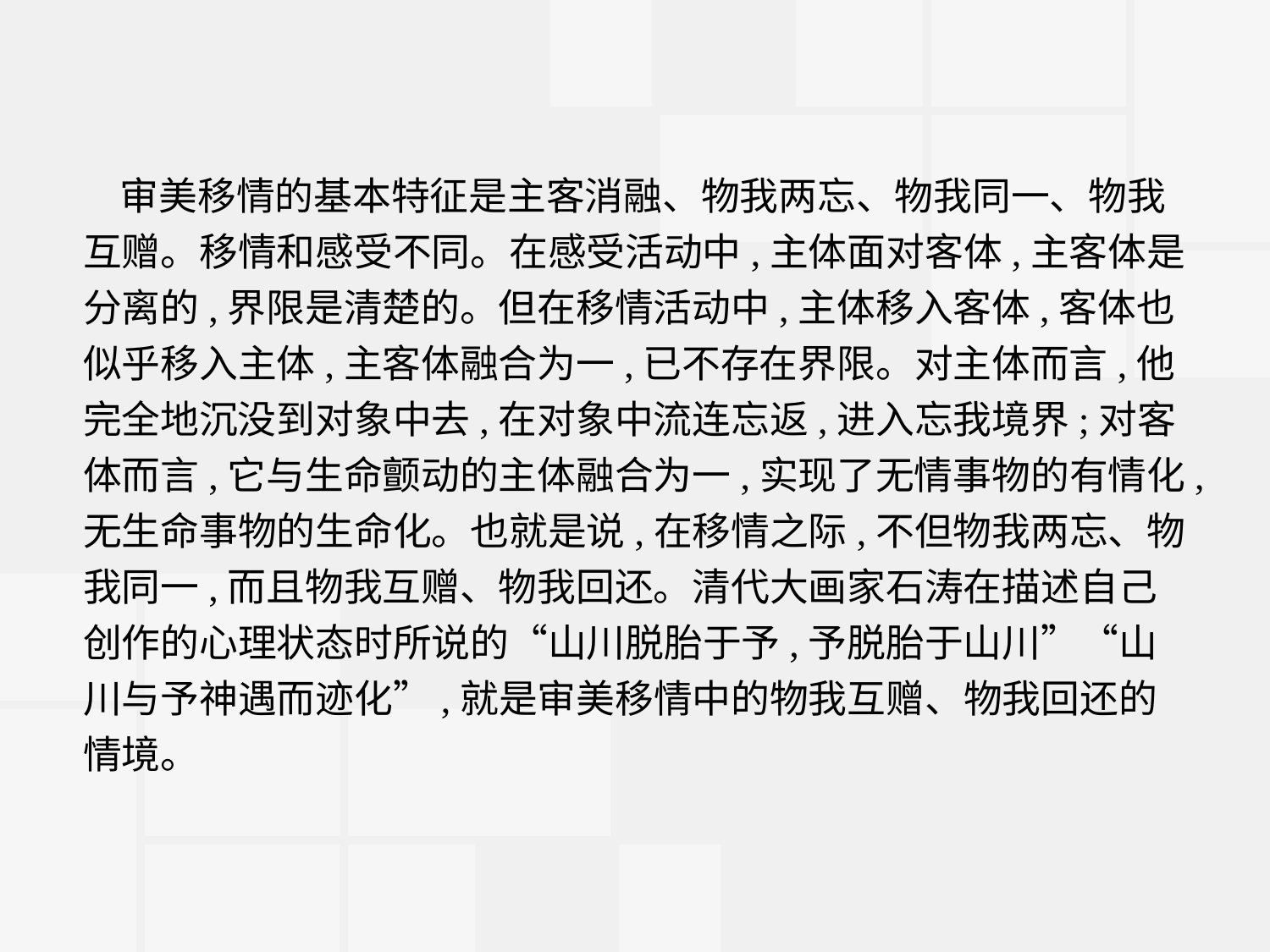

审美移情的基本特征是主客消融、物我两忘、物我同一、物我互赠。移情和感受不同。在感受活动中,主体面对客体,主客体是分离的,界限是清楚的。但在移情活动中,主体移入客体,客体也似乎移入主体,主客体融合为一,已不存在界限。对主体而言,他完全地沉没到对象中去,在对象中流连忘返,进入忘我境界;对客体而言,它与生命颤动的主体融合为一,实现了无情事物的有情化,无生命事物的生命化。也就是说,在移情之际,不但物我两忘、物我同一,而且物我互赠、物我回还。清代大画家石涛在描述自己创作的心理状态时所说的“山川脱胎于予,予脱胎于山川”“山川与予神遇而迹化”,就是审美移情中的物我互赠、物我回还的情境。